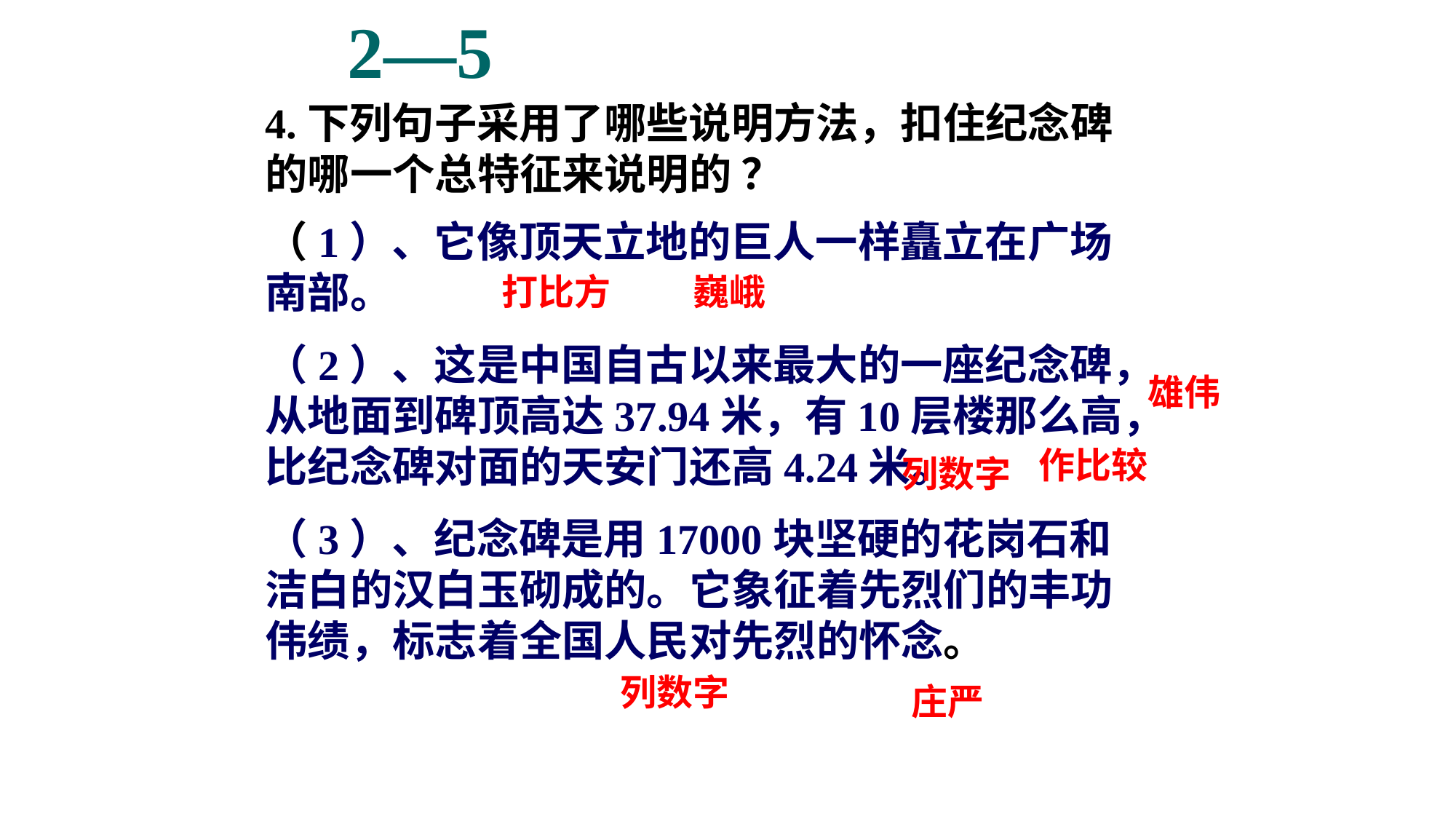

2—5
4.下列句子采用了哪些说明方法，扣住纪念碑的哪一个总特征来说明的 ？

（1）、它像顶天立地的巨人一样矗立在广场南部。
（2）、这是中国自古以来最大的一座纪念碑，从地面到碑顶高达37.94米，有10层楼那么高，比纪念碑对面的天安门还高4.24米。
（3）、纪念碑是用17000块坚硬的花岗石和洁白的汉白玉砌成的。它象征着先烈们的丰功伟绩，标志着全国人民对先烈的怀念。

打比方
巍峨

雄伟
作比较
列数字
列数字
庄严